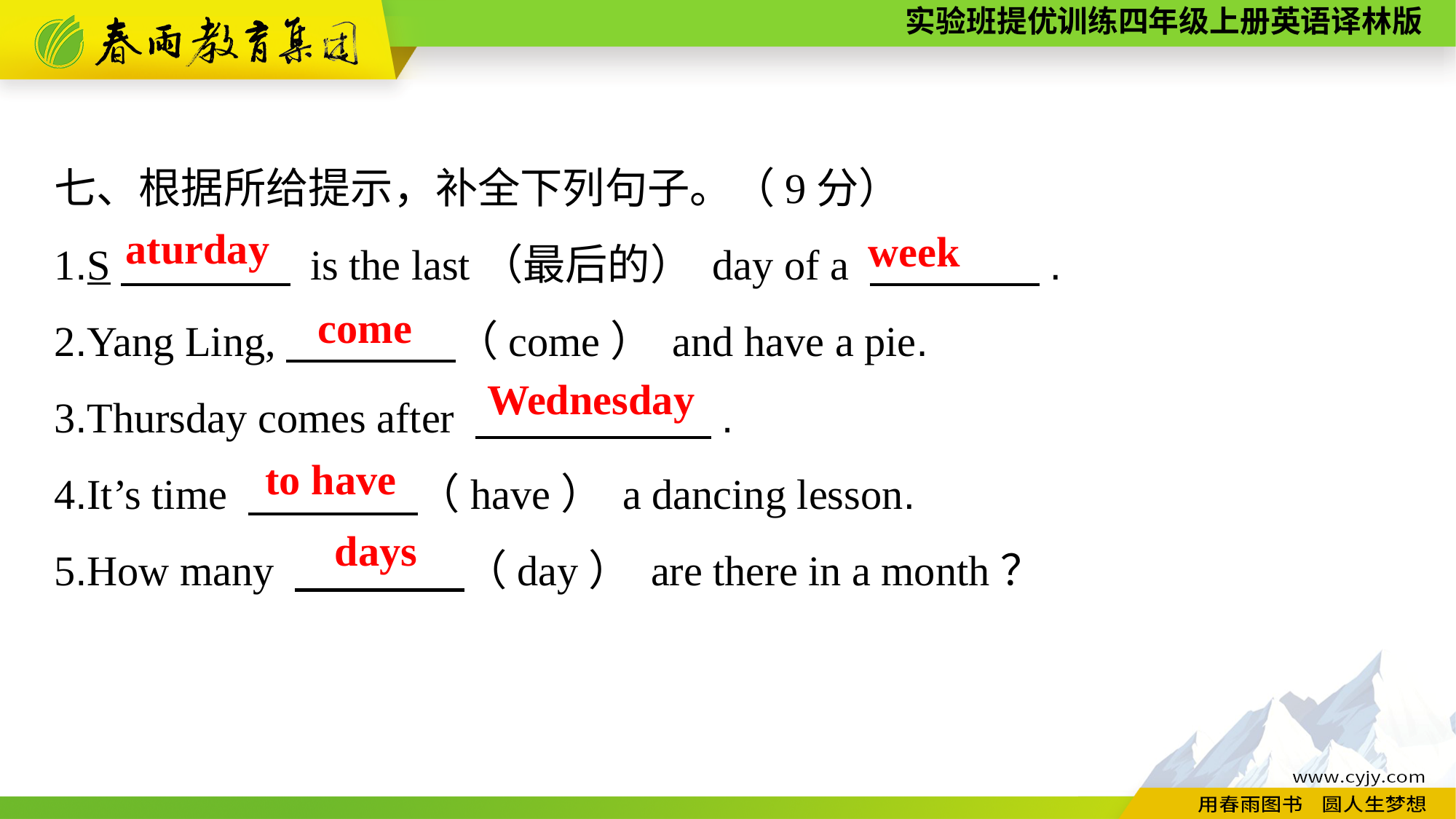

七、根据所给提示，补全下列句子。（9分）
1.S　　　　 is the last（最后的） day of a 　　　　.
2.Yang Ling,　　　　（come） and have a pie.
3.Thursday comes after 　　       　　.
4.It’s time 　　　　（have） a dancing lesson.
5.How many 　　　　（day） are there in a month？
aturday
week
come
Wednesday
to have
days